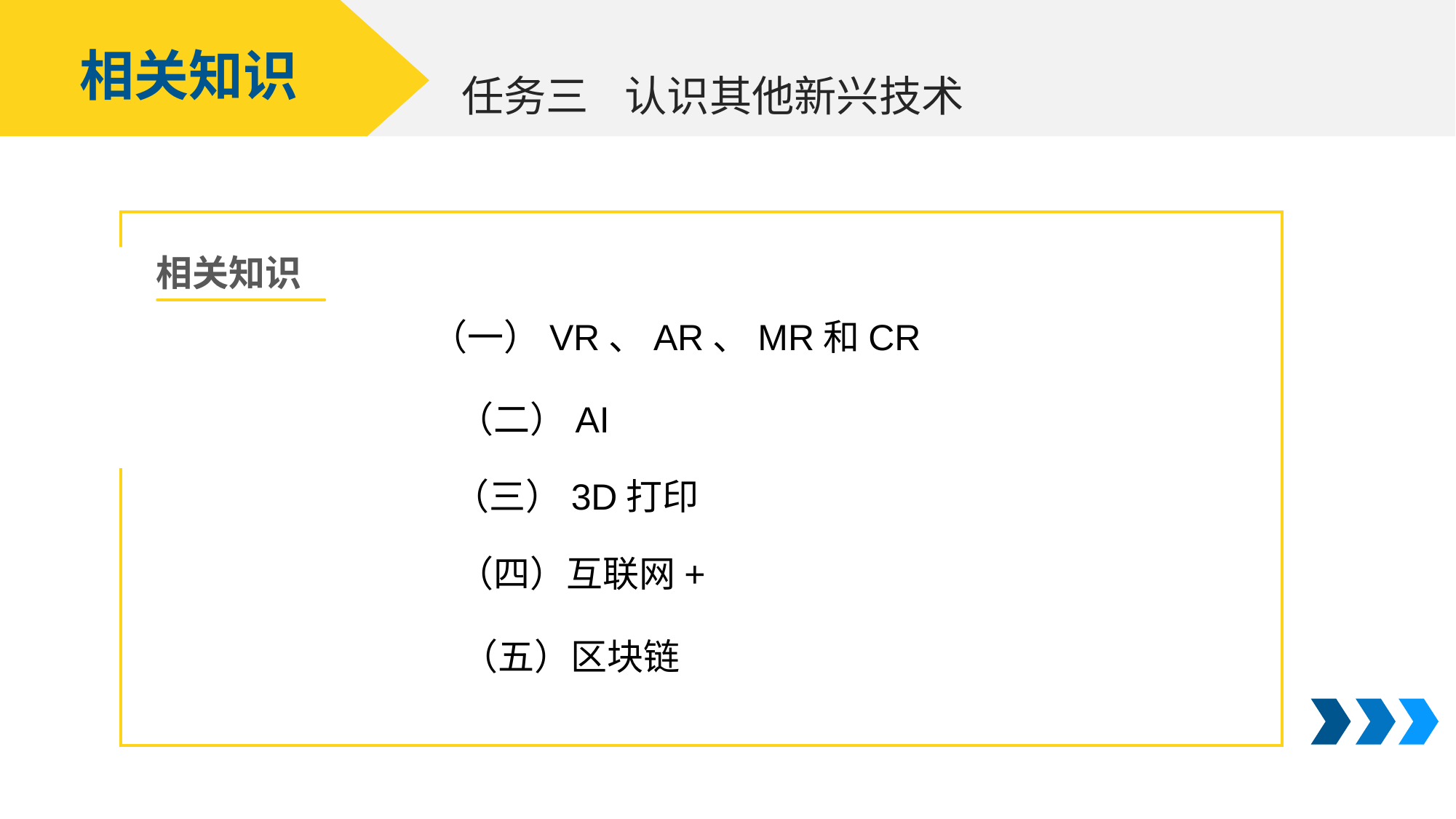

相关知识
认识其他新兴技术
任务三

相关知识

（一）VR、AR、MR和CR
（二）AI
（三）3D打印
（四）互联网+
（五）区块链